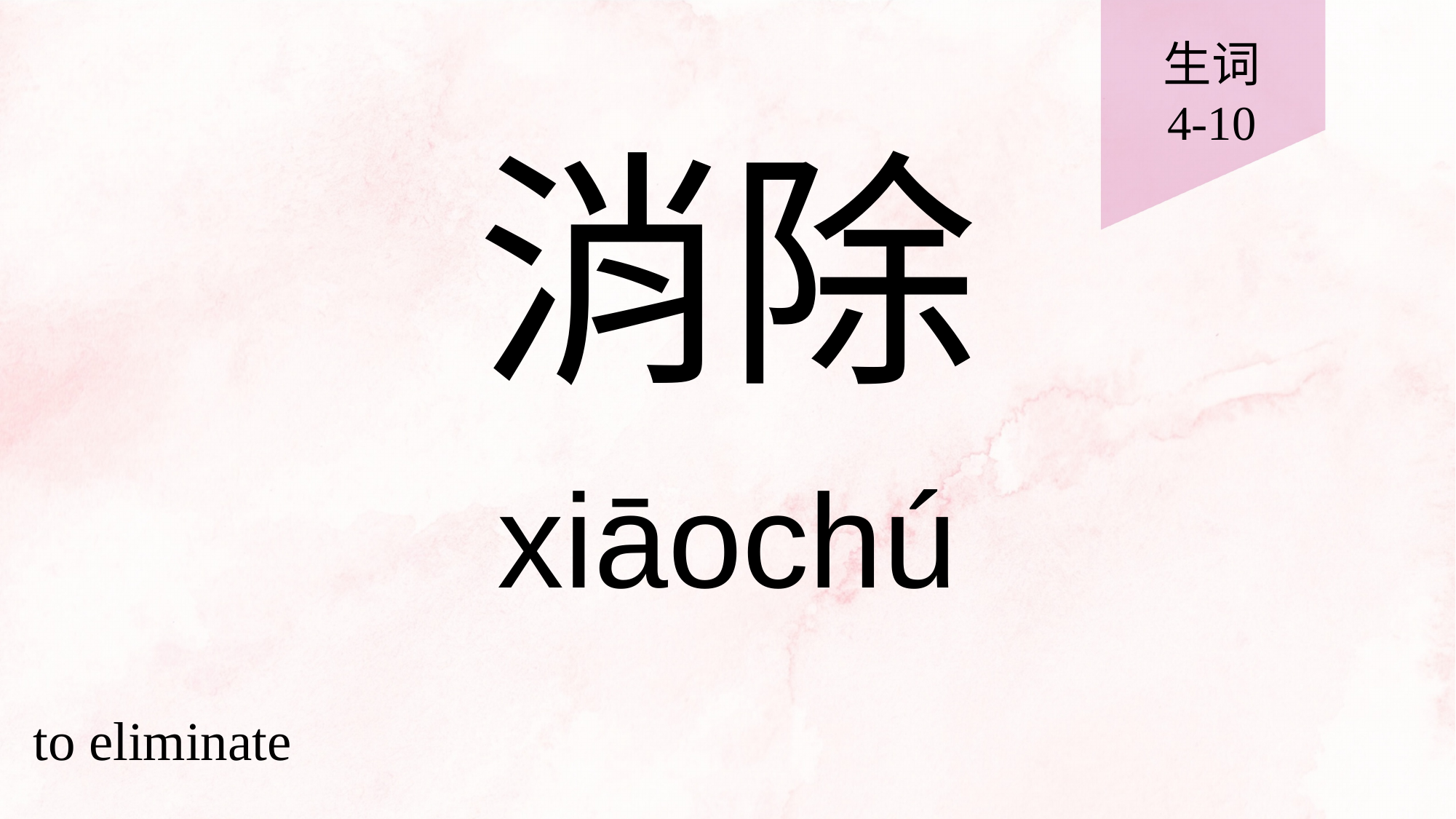

生词
4-10
# 消除
xiāochú
to eliminate